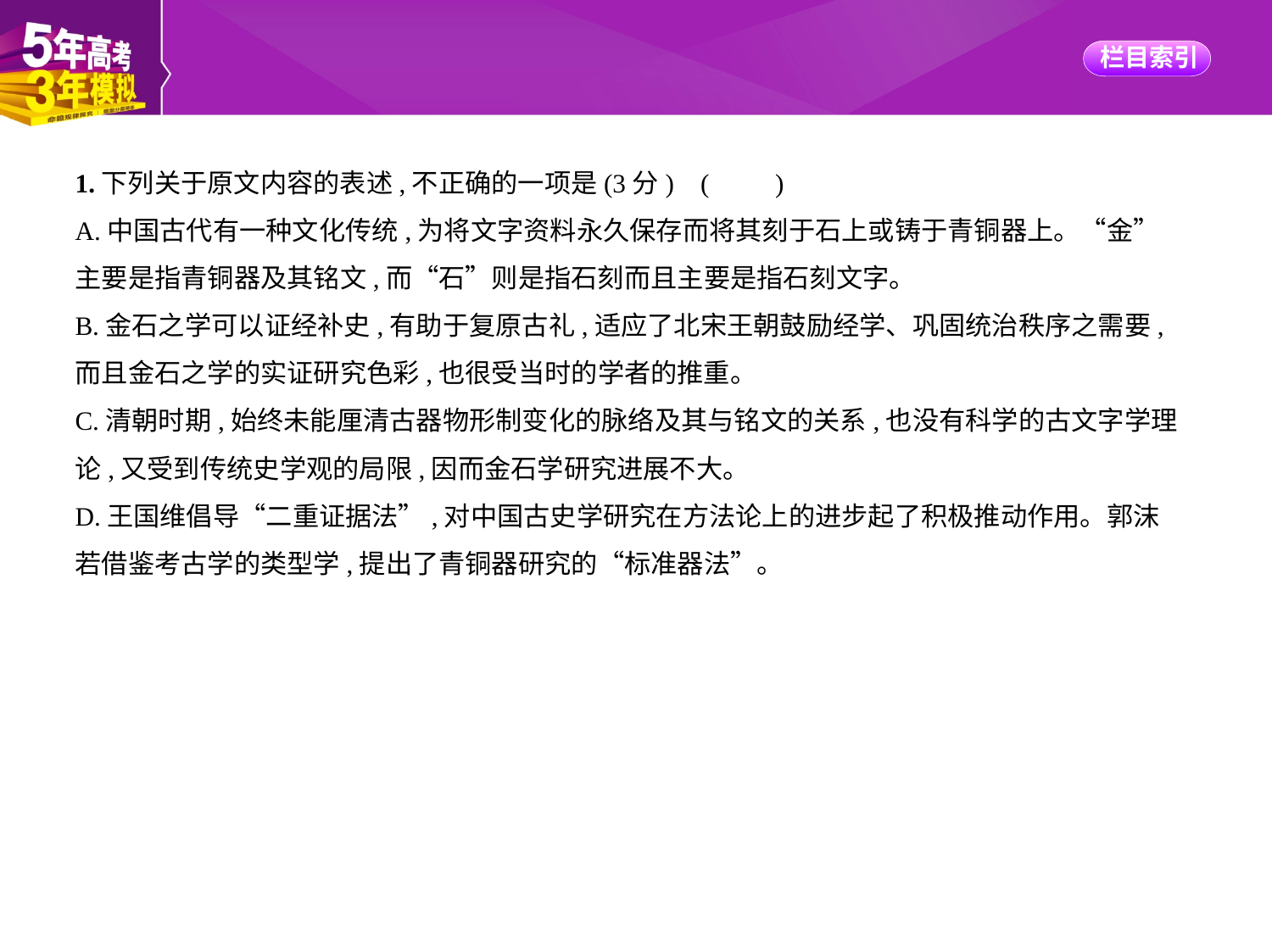

1.下列关于原文内容的表述,不正确的一项是(3分) (　　)
A.中国古代有一种文化传统,为将文字资料永久保存而将其刻于石上或铸于青铜器上。“金”
主要是指青铜器及其铭文,而“石”则是指石刻而且主要是指石刻文字。
B.金石之学可以证经补史,有助于复原古礼,适应了北宋王朝鼓励经学、巩固统治秩序之需要,
而且金石之学的实证研究色彩,也很受当时的学者的推重。
C.清朝时期,始终未能厘清古器物形制变化的脉络及其与铭文的关系,也没有科学的古文字学理
论,又受到传统史学观的局限,因而金石学研究进展不大。
D.王国维倡导“二重证据法”,对中国古史学研究在方法论上的进步起了积极推动作用。郭沫
若借鉴考古学的类型学,提出了青铜器研究的“标准器法”。